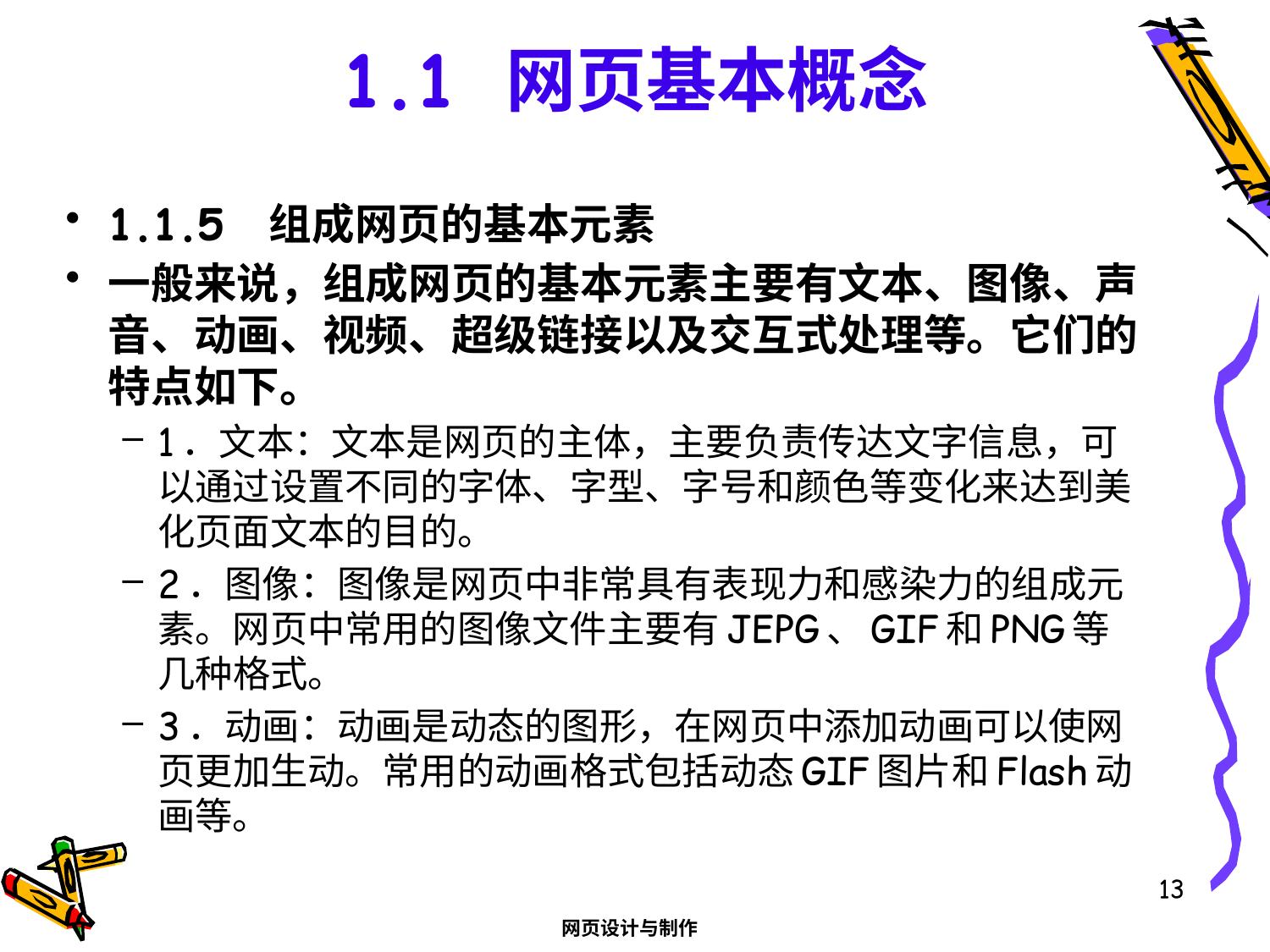

# 1.1 网页基本概念
1.1.5  组成网页的基本元素
一般来说，组成网页的基本元素主要有文本、图像、声音、动画、视频、超级链接以及交互式处理等。它们的特点如下。
1．文本：文本是网页的主体，主要负责传达文字信息，可以通过设置不同的字体、字型、字号和颜色等变化来达到美化页面文本的目的。
2．图像：图像是网页中非常具有表现力和感染力的组成元素。网页中常用的图像文件主要有JEPG、GIF和PNG等几种格式。
3．动画：动画是动态的图形，在网页中添加动画可以使网页更加生动。常用的动画格式包括动态GIF图片和Flash动画等。
13
网页设计与制作